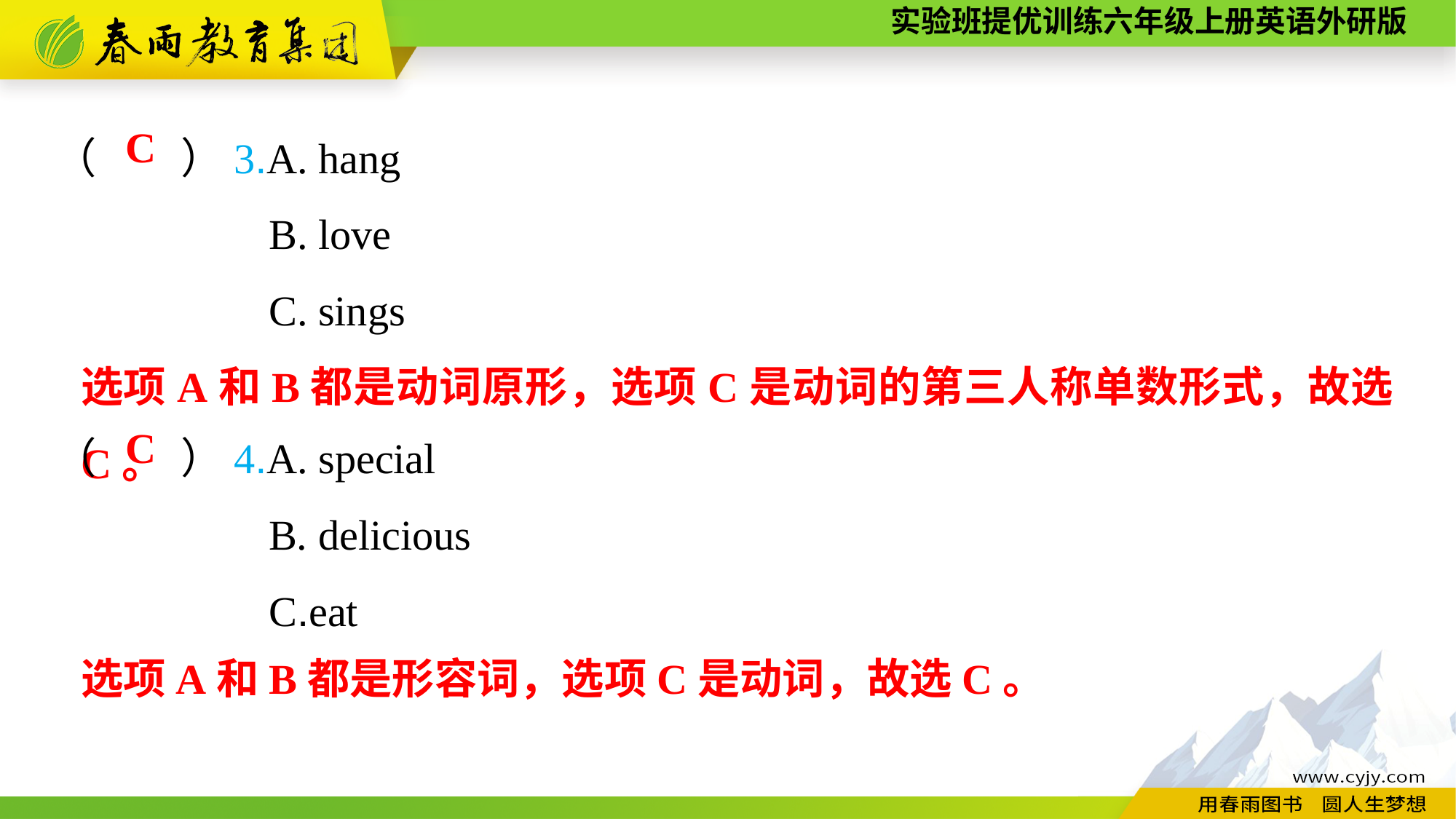

（　　）3.A. hang
B. love
C. sings
C
选项A和B都是动词原形，选项C是动词的第三人称单数形式，故选C。
（　　）4.A. special
B. delicious
C.eat
C
选项A和B都是形容词，选项C是动词，故选C。